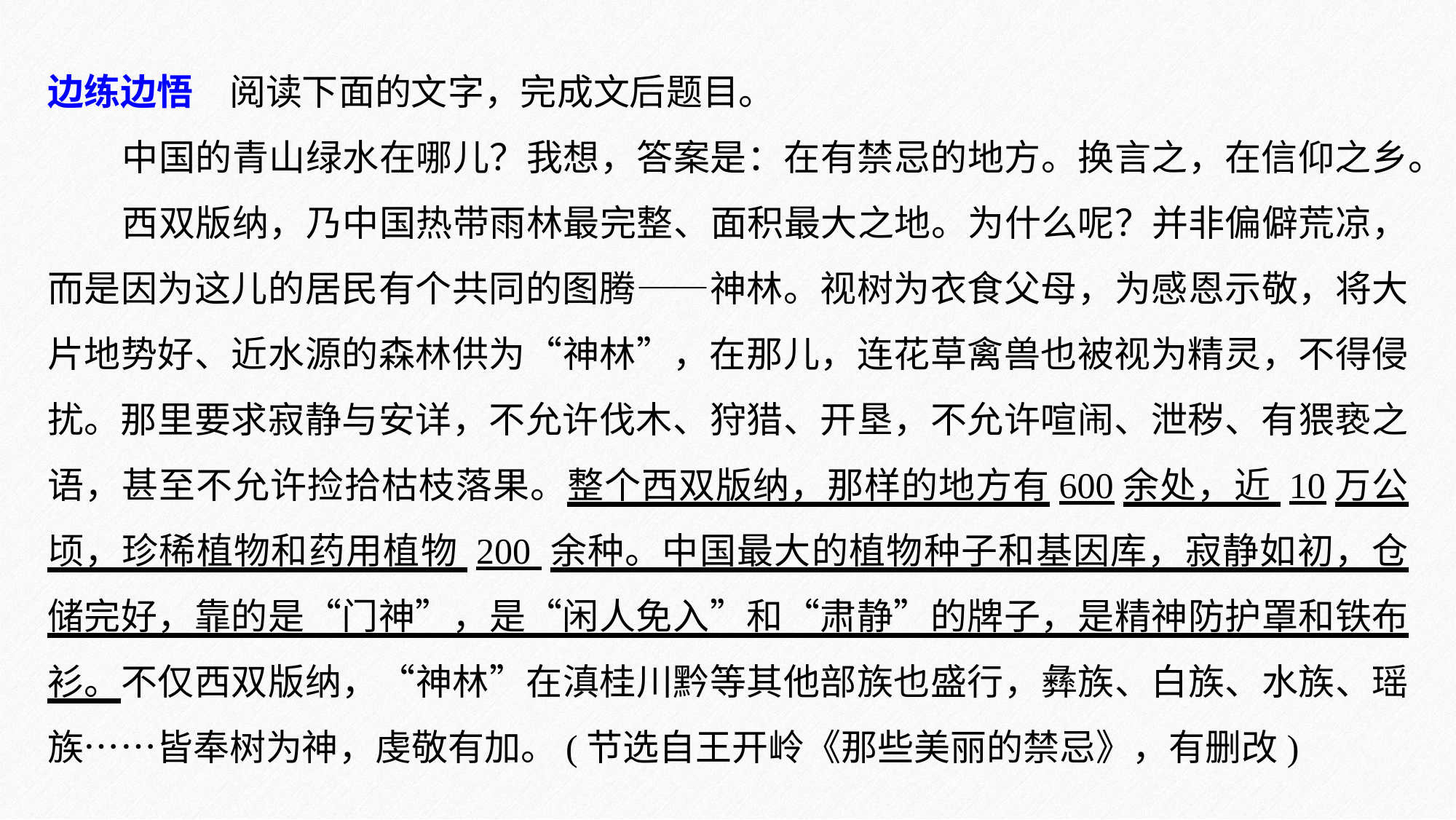

边练边悟　阅读下面的文字，完成文后题目。
中国的青山绿水在哪儿？我想，答案是：在有禁忌的地方。换言之，在信仰之乡。
西双版纳，乃中国热带雨林最完整、面积最大之地。为什么呢？并非偏僻荒凉，而是因为这儿的居民有个共同的图腾——神林。视树为衣食父母，为感恩示敬，将大片地势好、近水源的森林供为“神林”，在那儿，连花草禽兽也被视为精灵，不得侵扰。那里要求寂静与安详，不允许伐木、狩猎、开垦，不允许喧闹、泄秽、有猥亵之语，甚至不允许捡拾枯枝落果。整个西双版纳，那样的地方有600余处，近 10万公顷，珍稀植物和药用植物 200 余种。中国最大的植物种子和基因库，寂静如初，仓储完好，靠的是“门神”，是“闲人免入”和“肃静”的牌子，是精神防护罩和铁布衫。不仅西双版纳，“神林”在滇桂川黔等其他部族也盛行，彝族、白族、水族、瑶族……皆奉树为神，虔敬有加。(节选自王开岭《那些美丽的禁忌》，有删改)